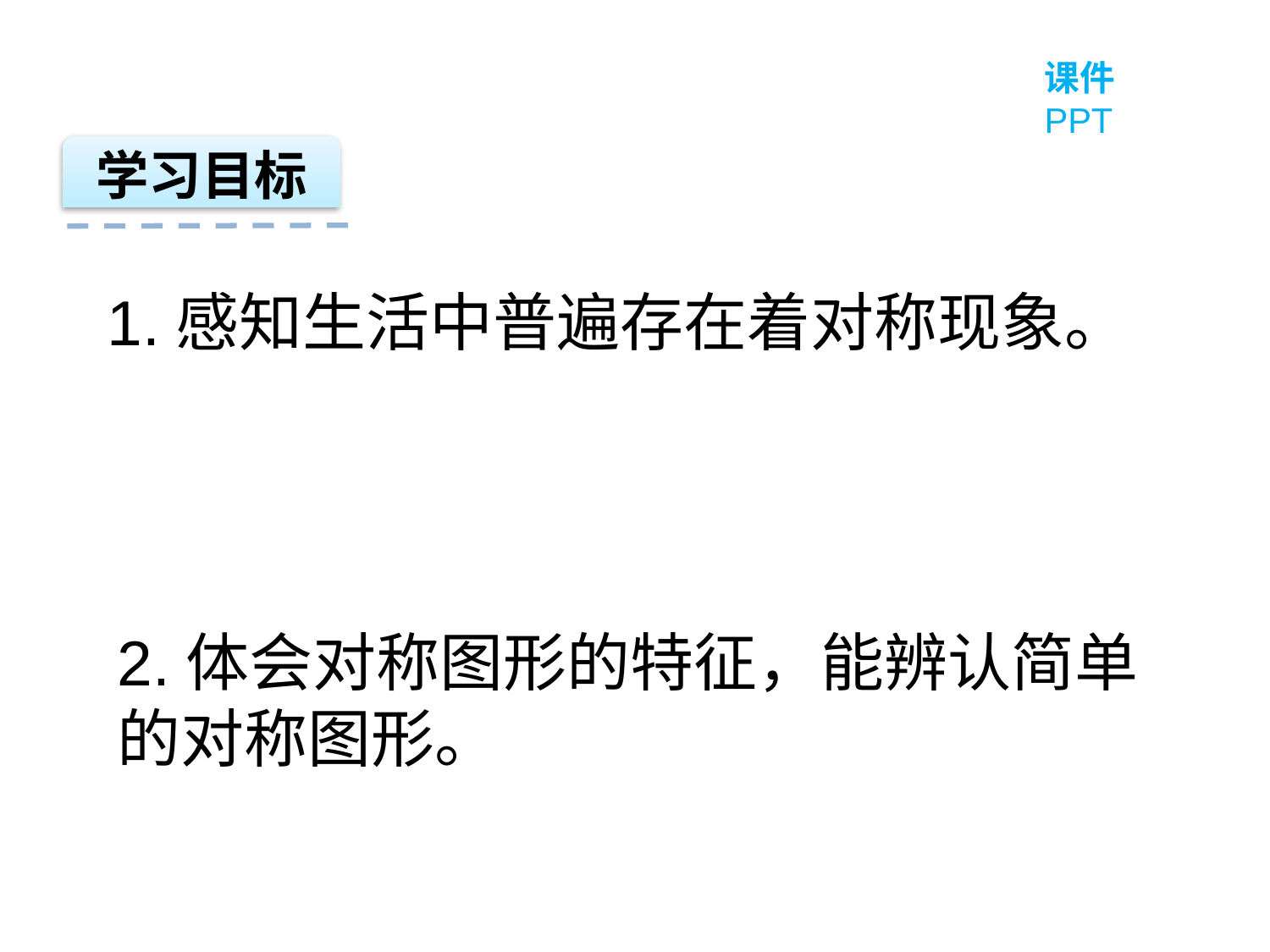

学习目标
1.感知生活中普遍存在着对称现象。
2.体会对称图形的特征，能辨认简单的对称图形。